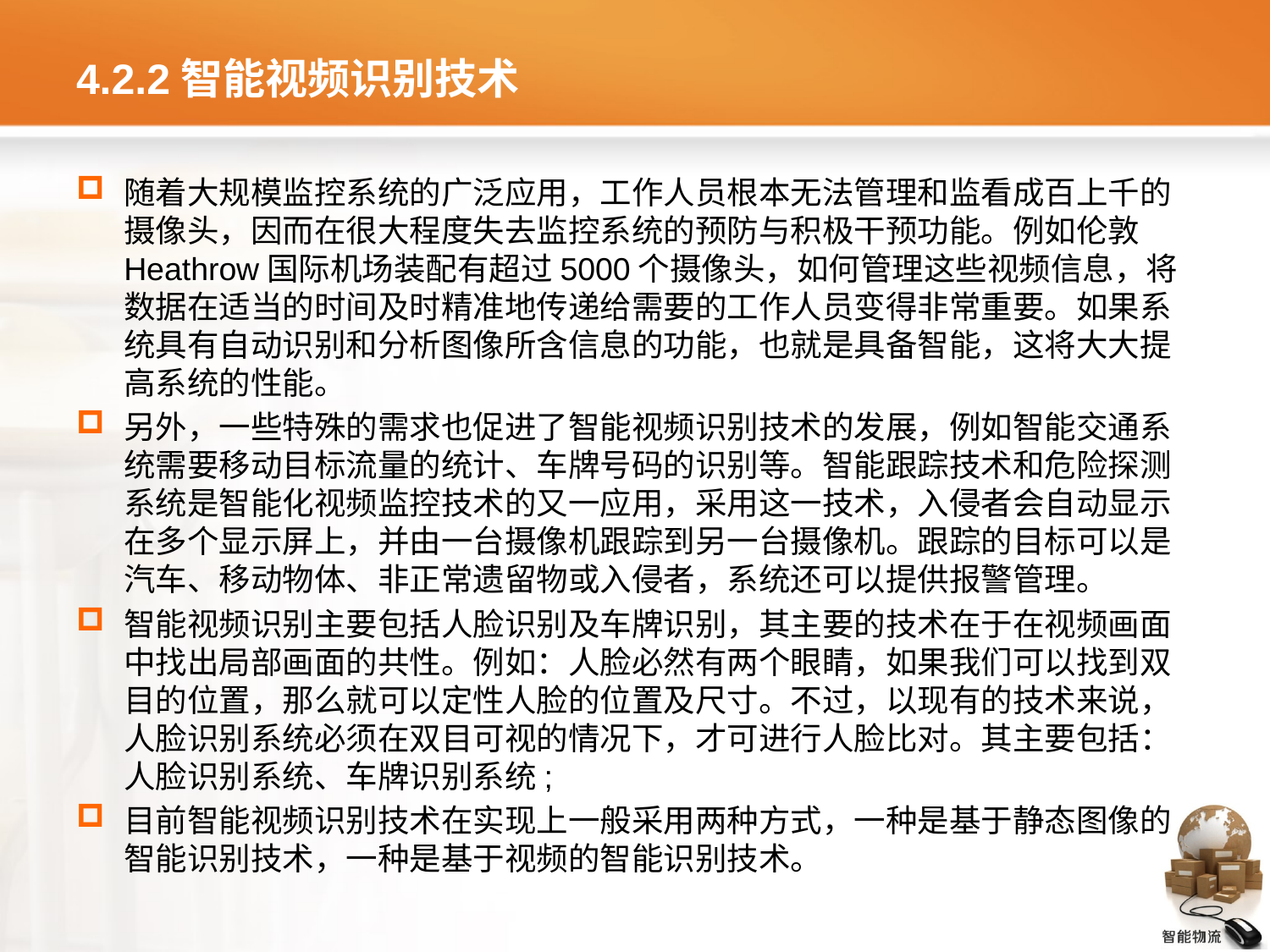

# 4.2.2智能视频识别技术
随着大规模监控系统的广泛应用，工作人员根本无法管理和监看成百上千的摄像头，因而在很大程度失去监控系统的预防与积极干预功能。例如伦敦Heathrow国际机场装配有超过5000个摄像头，如何管理这些视频信息，将数据在适当的时间及时精准地传递给需要的工作人员变得非常重要。如果系统具有自动识别和分析图像所含信息的功能，也就是具备智能，这将大大提高系统的性能。
另外，一些特殊的需求也促进了智能视频识别技术的发展，例如智能交通系统需要移动目标流量的统计、车牌号码的识别等。智能跟踪技术和危险探测系统是智能化视频监控技术的又一应用，采用这一技术，入侵者会自动显示在多个显示屏上，并由一台摄像机跟踪到另一台摄像机。跟踪的目标可以是汽车、移动物体、非正常遗留物或入侵者，系统还可以提供报警管理。
智能视频识别主要包括人脸识别及车牌识别，其主要的技术在于在视频画面中找出局部画面的共性。例如：人脸必然有两个眼睛，如果我们可以找到双目的位置，那么就可以定性人脸的位置及尺寸。不过，以现有的技术来说，人脸识别系统必须在双目可视的情况下，才可进行人脸比对。其主要包括：人脸识别系统、车牌识别系统;
目前智能视频识别技术在实现上一般采用两种方式，一种是基于静态图像的智能识别技术，一种是基于视频的智能识别技术。